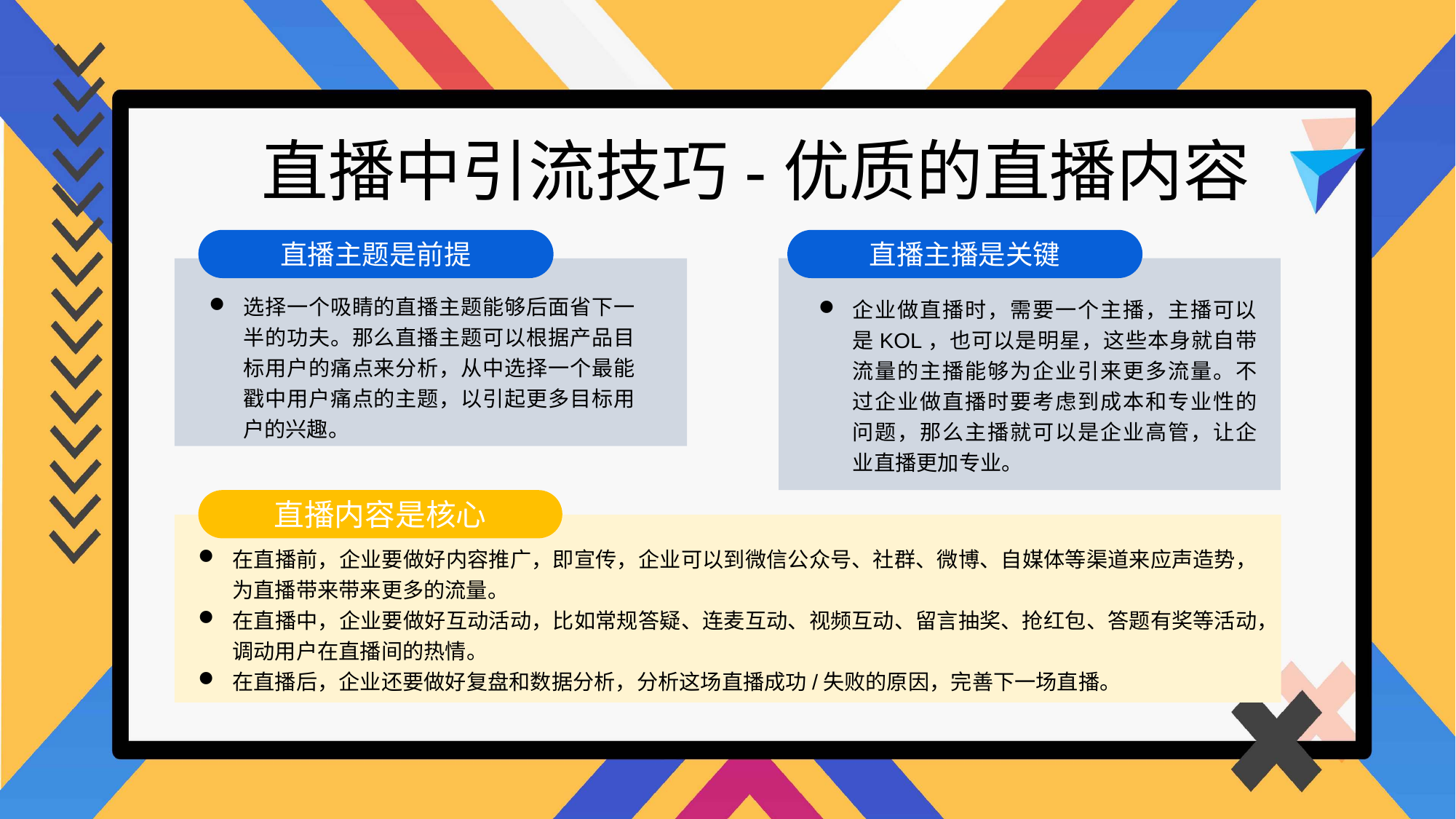

直播中引流技巧-优质的直播内容
直播主题是前提
直播主播是关键

选择一个吸睛的直播主题能够后面省下一半的功夫。那么直播主题可以根据产品目标用户的痛点来分析，从中选择一个最能戳中用户痛点的主题，以引起更多目标用户的兴趣。
企业做直播时，需要一个主播，主播可以是KOL，也可以是明星，这些本身就自带流量的主播能够为企业引来更多流量。不过企业做直播时要考虑到成本和专业性的问题，那么主播就可以是企业高管，让企业直播更加专业。
直播内容是核心

在直播前，企业要做好内容推广，即宣传，企业可以到微信公众号、社群、微博、自媒体等渠道来应声造势，为直播带来带来更多的流量。
在直播中，企业要做好互动活动，比如常规答疑、连麦互动、视频互动、留言抽奖、抢红包、答题有奖等活动，调动用户在直播间的热情。
在直播后，企业还要做好复盘和数据分析，分析这场直播成功/失败的原因，完善下一场直播。